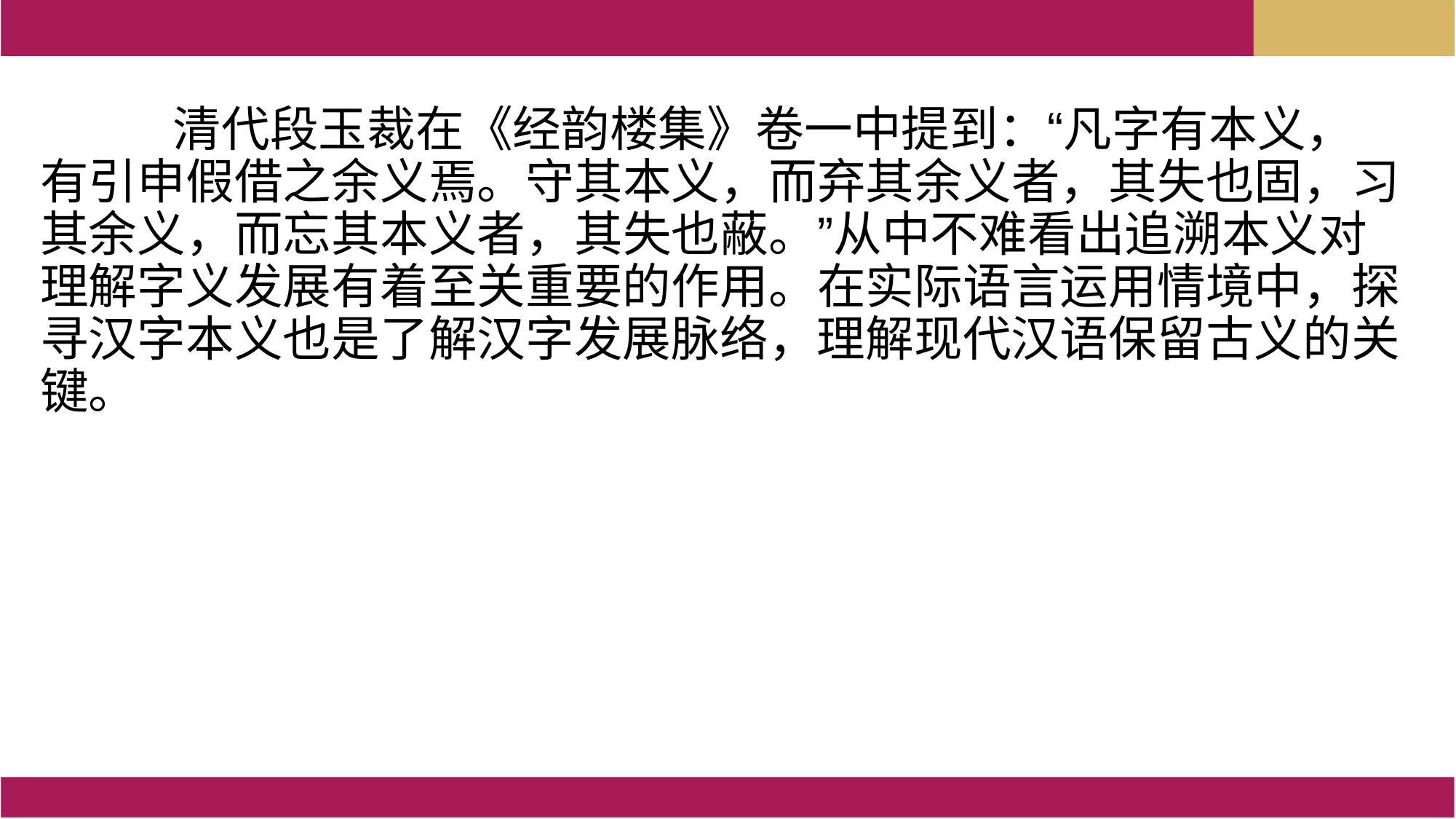

清代段玉裁在《经韵楼集》卷一中提到：“凡字有本义，有引申假借之余义焉。守其本义，而弃其余义者，其失也固，习其余义，而忘其本义者，其失也蔽。”从中不难看出追溯本义对理解字义发展有着至关重要的作用。在实际语言运用情境中，探寻汉字本义也是了解汉字发展脉络，理解现代汉语保留古义的关键。